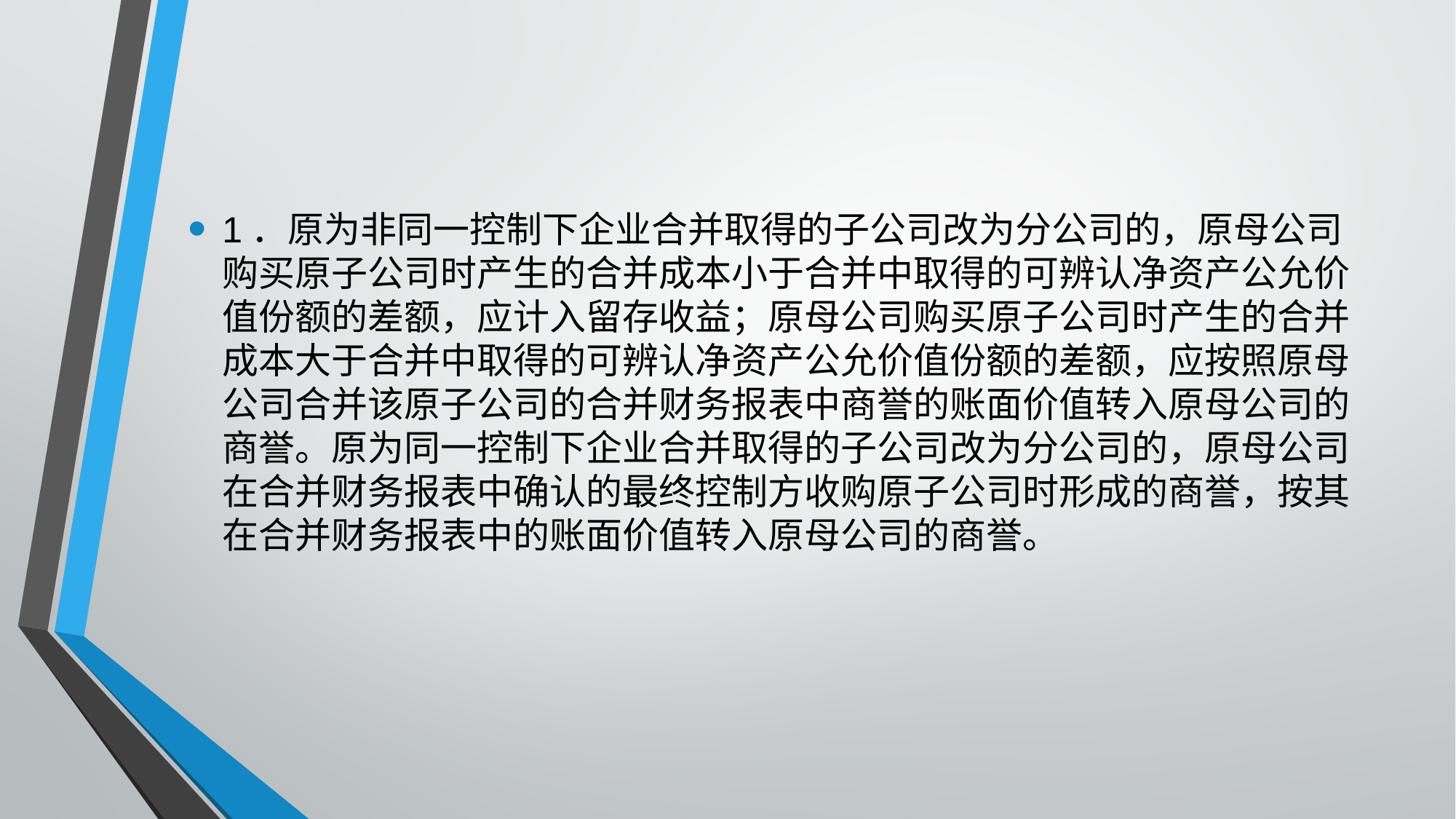

#
1．原为非同一控制下企业合并取得的子公司改为分公司的，原母公司购买原子公司时产生的合并成本小于合并中取得的可辨认净资产公允价值份额的差额，应计入留存收益；原母公司购买原子公司时产生的合并成本大于合并中取得的可辨认净资产公允价值份额的差额，应按照原母公司合并该原子公司的合并财务报表中商誉的账面价值转入原母公司的商誉。原为同一控制下企业合并取得的子公司改为分公司的，原母公司在合并财务报表中确认的最终控制方收购原子公司时形成的商誉，按其在合并财务报表中的账面价值转入原母公司的商誉。